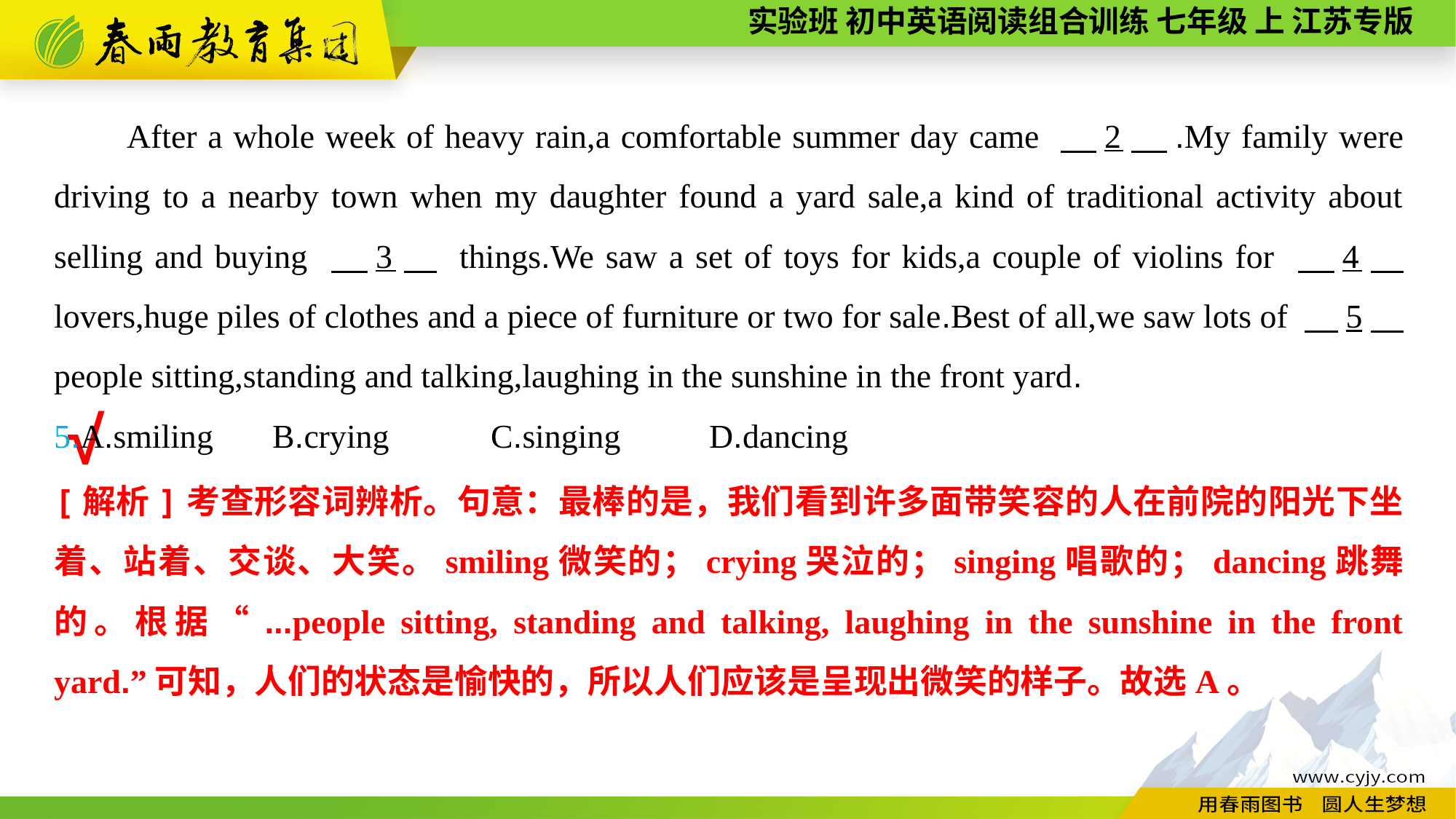

After a whole week of heavy rain,a comfortable summer day came 　2　.My family were driving to a nearby town when my daughter found a yard sale,a kind of traditional activity about selling and buying 　3　 things.We saw a set of toys for kids,a couple of violins for 　4　 lovers,huge piles of clothes and a piece of furniture or two for sale.Best of all,we saw lots of 　5　 people sitting,standing and talking,laughing in the sunshine in the front yard.
5.A.smiling	B.crying	C.singing	D.dancing
√
[解析]考查形容词辨析。句意：最棒的是，我们看到许多面带笑容的人在前院的阳光下坐着、站着、交谈、大笑。smiling微笑的；crying哭泣的；singing唱歌的；dancing跳舞的。根据“...people sitting, standing and talking, laughing in the sunshine in the front yard.”可知，人们的状态是愉快的，所以人们应该是呈现出微笑的样子。故选A。